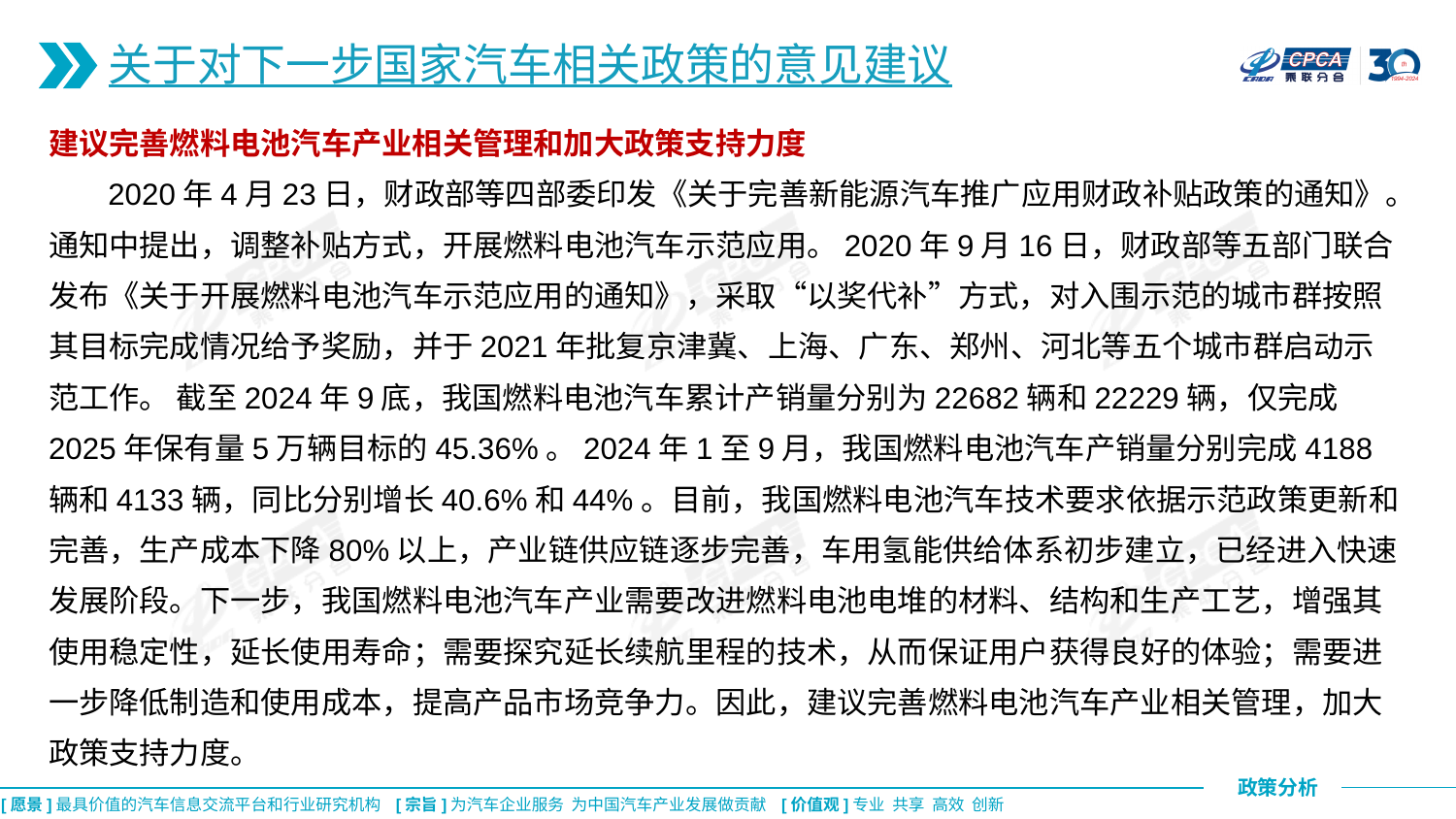

关于对下一步国家汽车相关政策的意见建议
建议完善燃料电池汽车产业相关管理和加大政策支持力度
       2020年4月23日，财政部等四部委印发《关于完善新能源汽车推广应用财政补贴政策的通知》。通知中提出，调整补贴方式，开展燃料电池汽车示范应用。2020年9月16日，财政部等五部门联合发布《关于开展燃料电池汽车示范应用的通知》，采取“以奖代补”方式，对入围示范的城市群按照其目标完成情况给予奖励，并于2021年批复京津冀、上海、广东、郑州、河北等五个城市群启动示范工作。 截至2024年9底，我国燃料电池汽车累计产销量分别为22682辆和22229辆，仅完成2025年保有量5万辆目标的45.36%。2024年1至9月，我国燃料电池汽车产销量分别完成4188辆和4133辆，同比分别增长40.6%和44%。目前，我国燃料电池汽车技术要求依据示范政策更新和完善，生产成本下降80%以上，产业链供应链逐步完善，车用氢能供给体系初步建立，已经进入快速发展阶段。下一步，我国燃料电池汽车产业需要改进燃料电池电堆的材料、结构和生产工艺，增强其使用稳定性，延长使用寿命；需要探究延长续航里程的技术，从而保证用户获得良好的体验；需要进一步降低制造和使用成本，提高产品市场竞争力。因此，建议完善燃料电池汽车产业相关管理，加大政策支持力度。